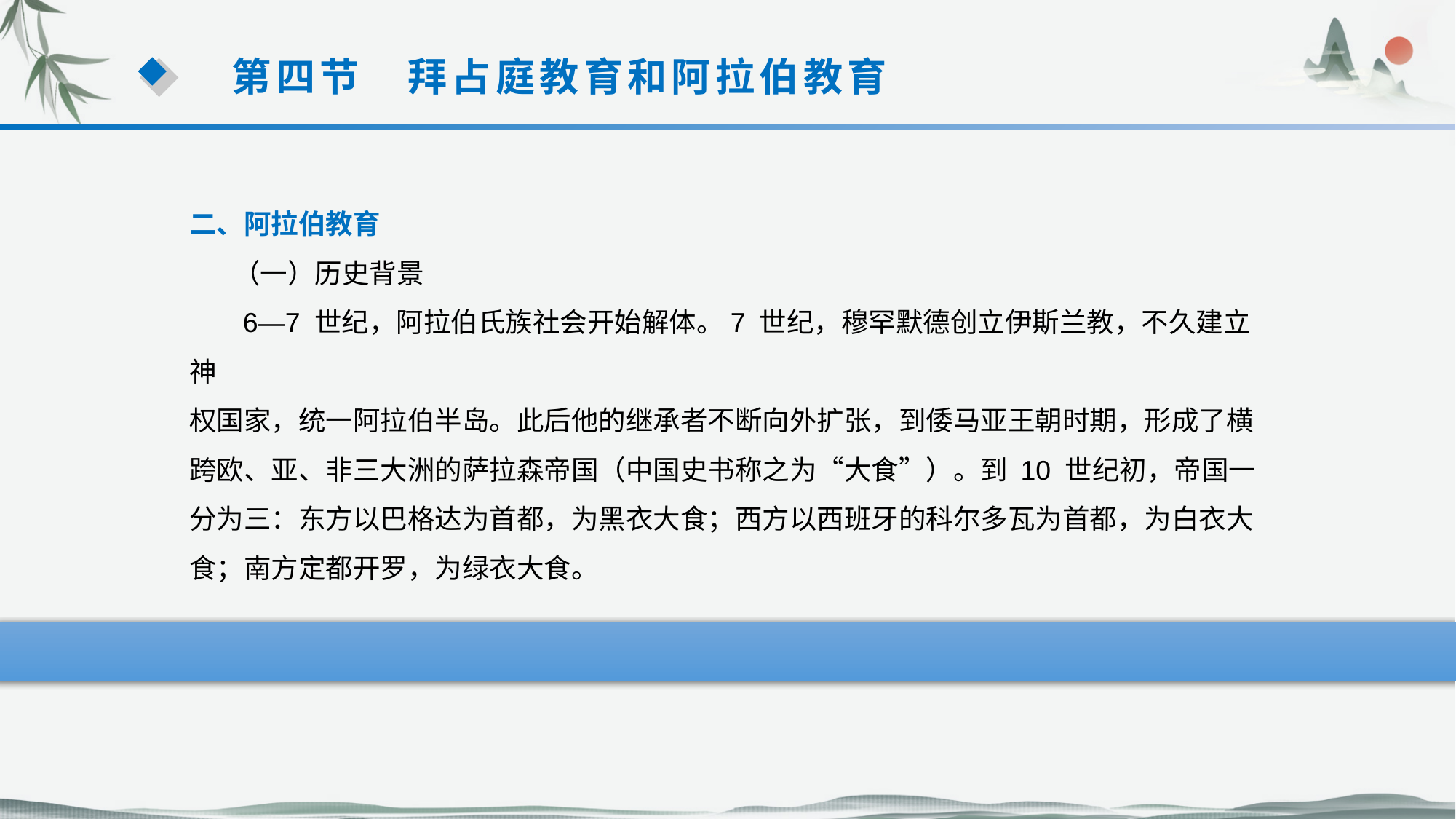

第四节　拜占庭教育和阿拉伯教育

二、阿拉伯教育
      （一）历史背景
       6—7 世纪，阿拉伯氏族社会开始解体。7 世纪，穆罕默德创立伊斯兰教，不久建立神
权国家，统一阿拉伯半岛。此后他的继承者不断向外扩张，到倭马亚王朝时期，形成了横跨欧、亚、非三大洲的萨拉森帝国（中国史书称之为“大食”）。到 10 世纪初，帝国一分为三：东方以巴格达为首都，为黑衣大食；西方以西班牙的科尔多瓦为首都，为白衣大食；南方定都开罗，为绿衣大食。